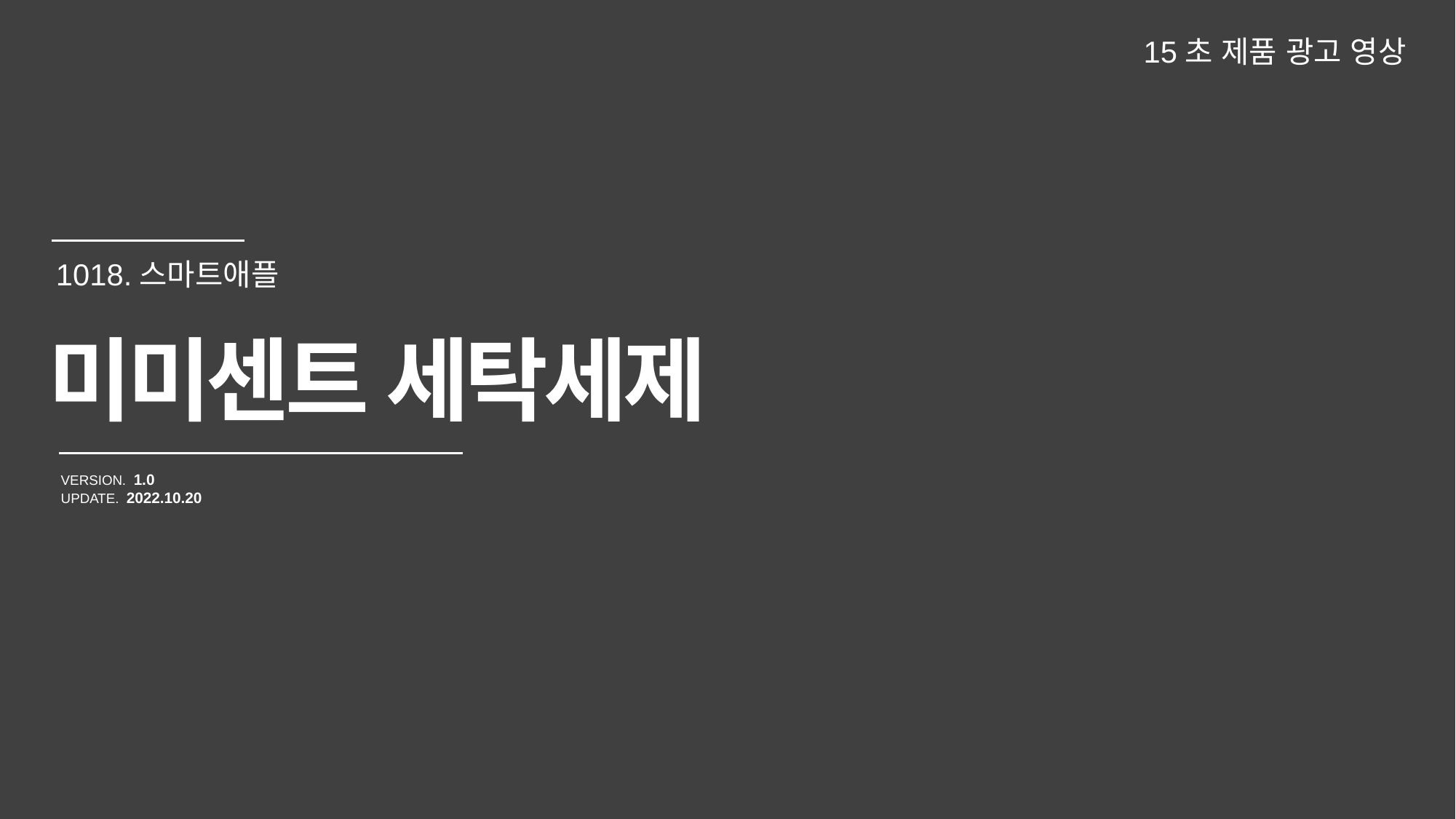

15초 제품 광고 영상
미미센트 세탁세제
VERSION.  1.0
UPDATE.  2022.10.20

1018.스마트애플